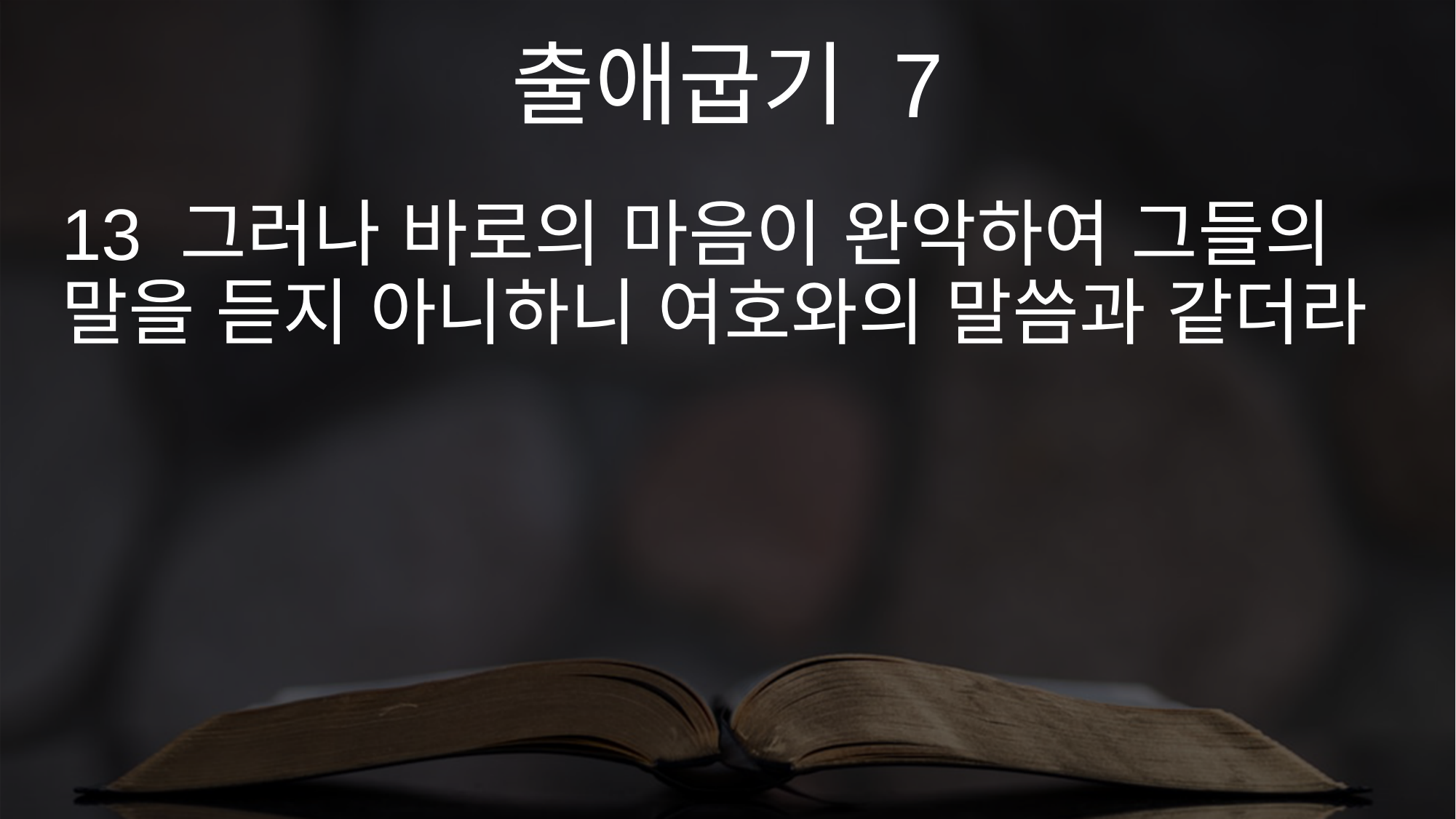

출애굽기 7
13 그러나 바로의 마음이 완악하여 그들의 말을 듣지 아니하니 여호와의 말씀과 같더라